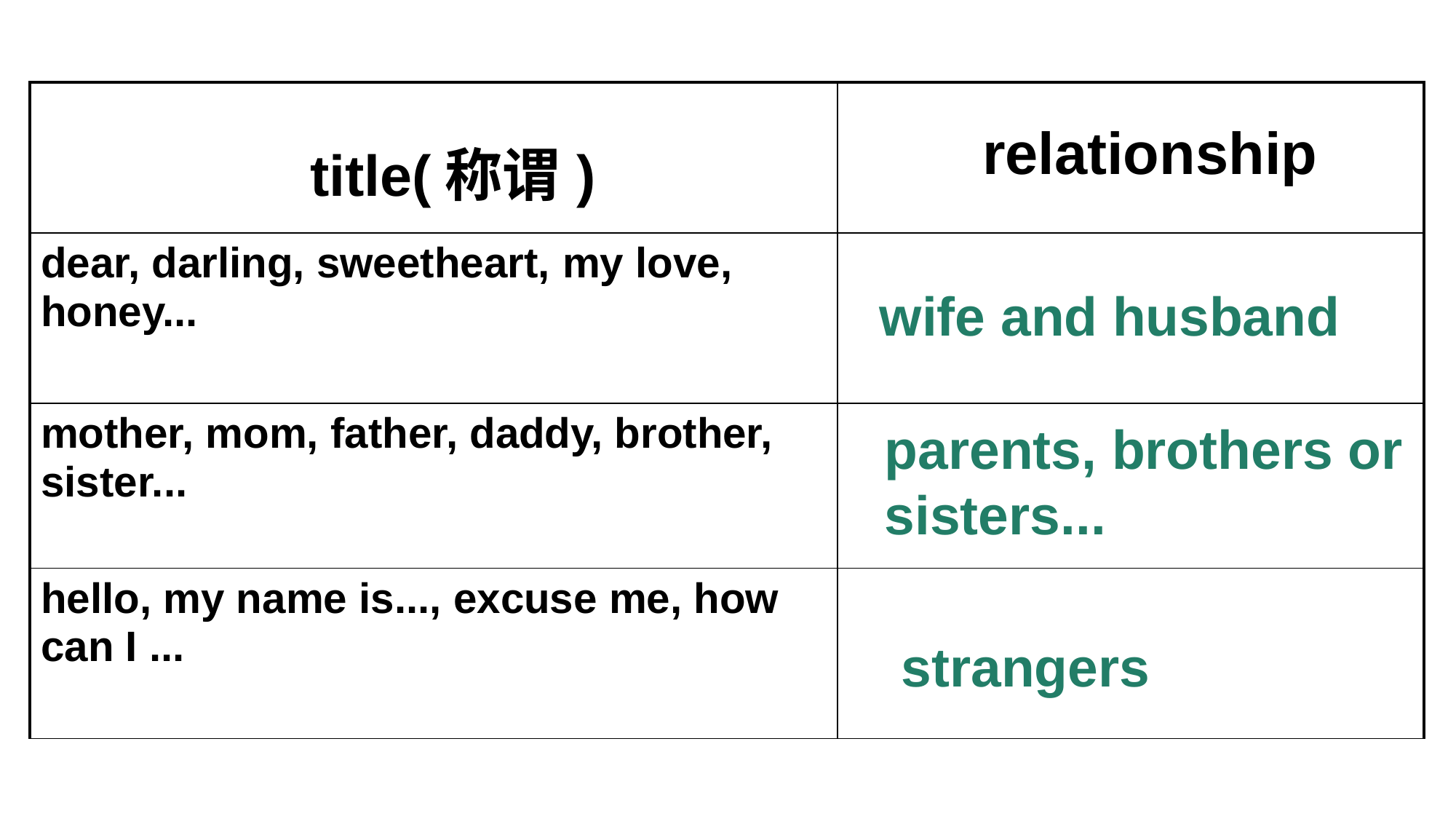

| title(称谓) | relationship |
| --- | --- |
| dear, darling, sweetheart, my love, honey... |  |
| mother, mom, father, daddy, brother, sister... |  |
| hello, my name is..., excuse me, how can I ... |  |

wife and husband
parents, brothers or sisters...
strangers